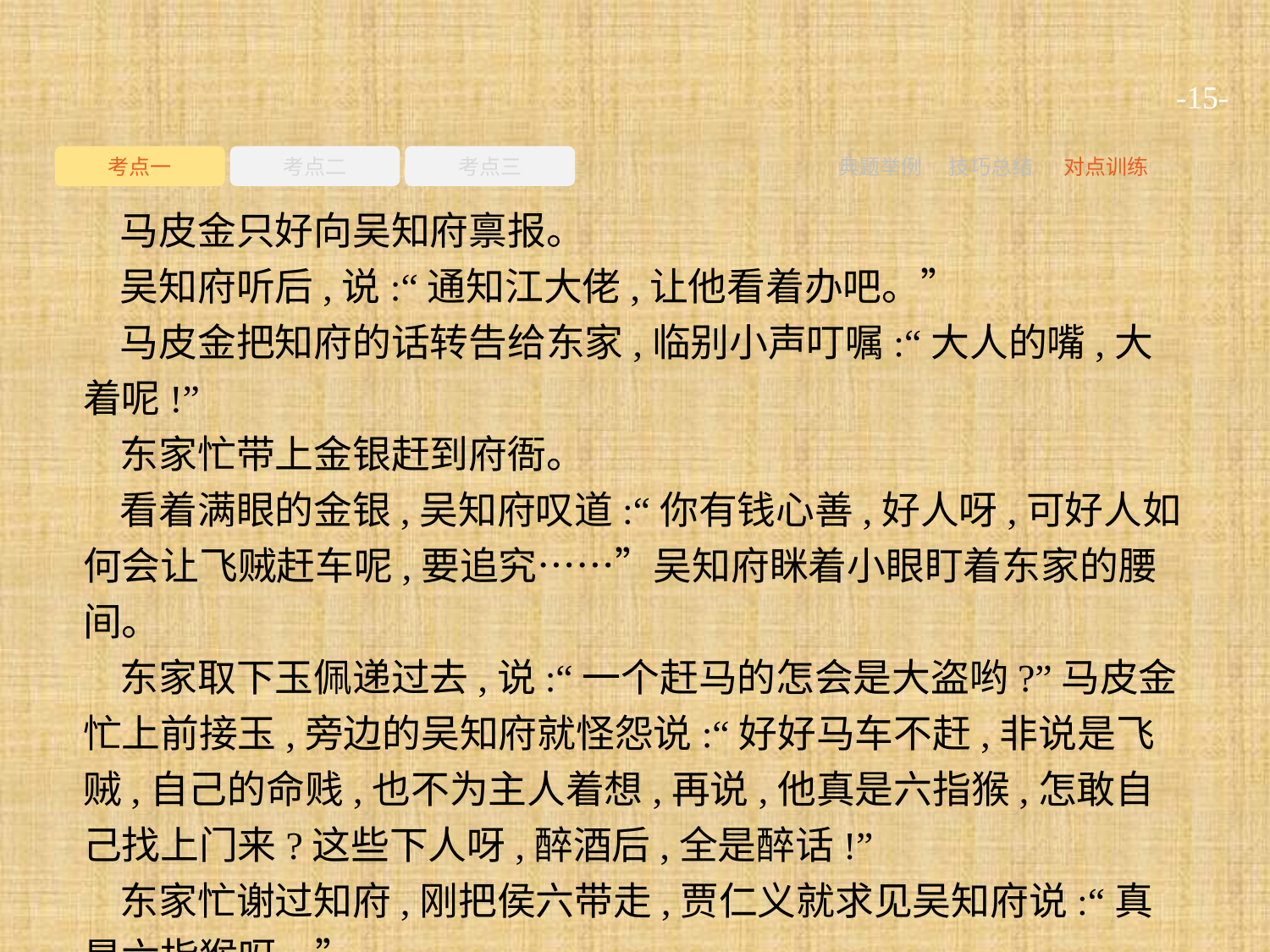

-15-
考点一
考点二
考点三
典题举例
技巧总结
对点训练
马皮金只好向吴知府禀报。
吴知府听后,说:“通知江大佬,让他看着办吧。”
马皮金把知府的话转告给东家,临别小声叮嘱:“大人的嘴,大着呢!”
东家忙带上金银赶到府衙。
看着满眼的金银,吴知府叹道:“你有钱心善,好人呀,可好人如何会让飞贼赶车呢,要追究……”吴知府眯着小眼盯着东家的腰间。
东家取下玉佩递过去,说:“一个赶马的怎会是大盗哟?”马皮金忙上前接玉,旁边的吴知府就怪怨说:“好好马车不赶,非说是飞贼,自己的命贱,也不为主人着想,再说,他真是六指猴,怎敢自己找上门来?这些下人呀,醉酒后,全是醉话!”
东家忙谢过知府,刚把侯六带走,贾仁义就求见吴知府说:“真是六指猴呀。”